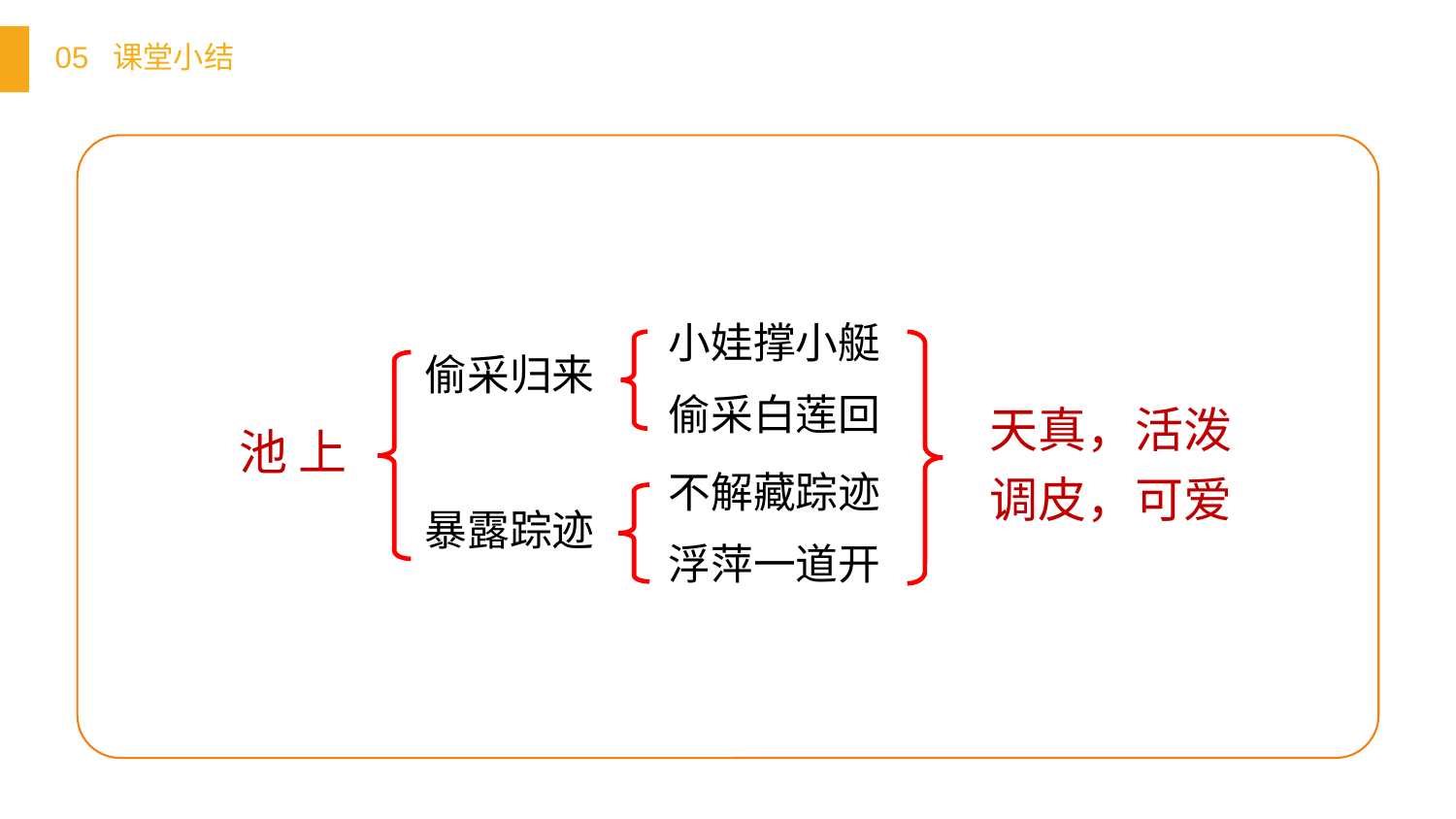

05  课堂小结

小娃撑小艇
偷采白莲回

偷采归来

天真，活泼
调皮，可爱

池 上
不解藏踪迹
浮萍一道开

暴露踪迹